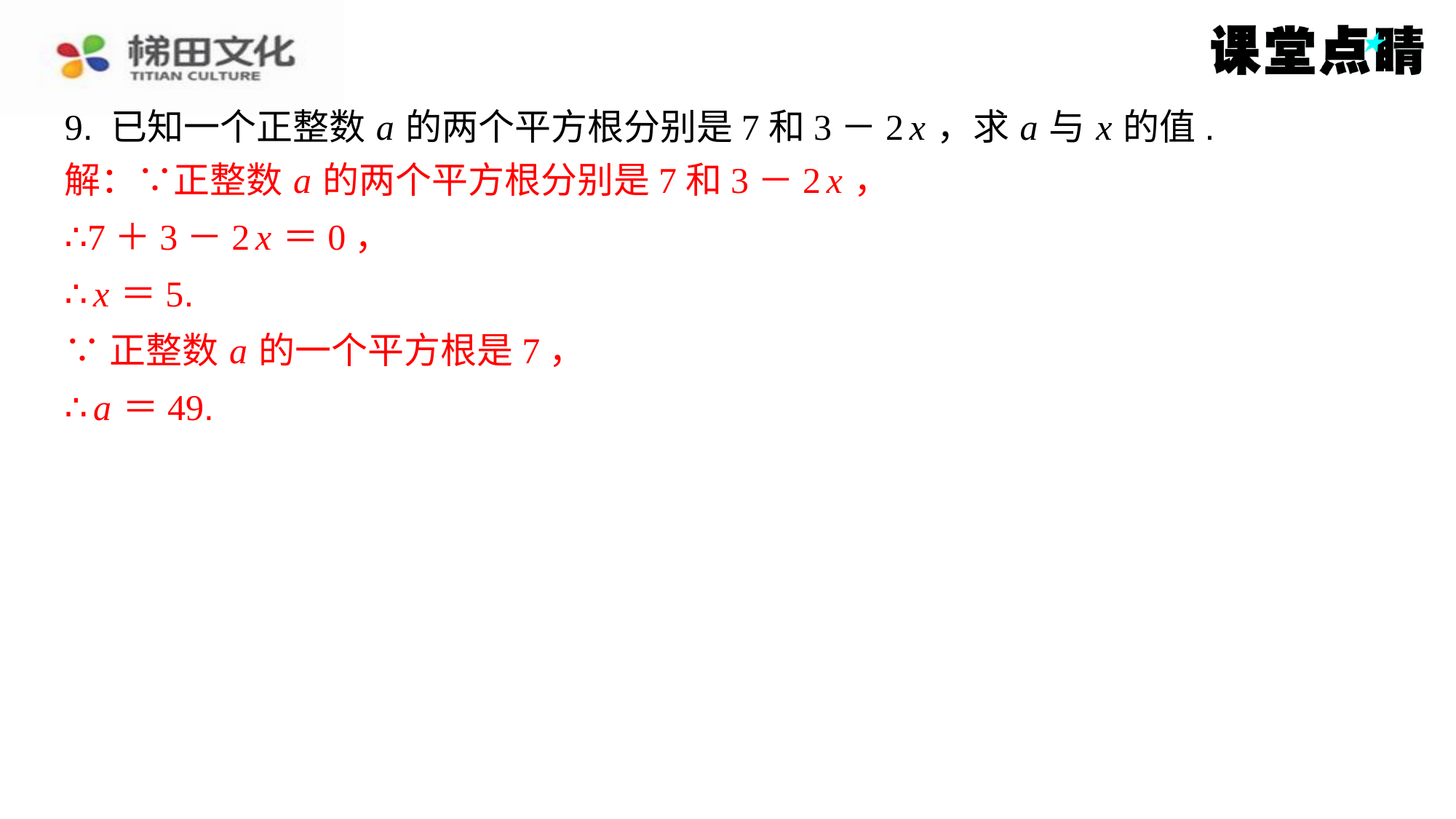

9. 已知一个正整数 a 的两个平方根分别是7和3－2 x ，求 a 与 x 的值.
解：∵正整数 a 的两个平方根分别是7和3－2 x ，
解：∵正整数 a 的两个平方根分别是7和3－2 x ，
∴7＋3－2 x ＝0，
∴ x ＝5.
∵正整数 a 的一个平方根是7，
∴ a ＝49.
∴7＋3－2 x ＝0，
∴ x ＝5.
∵正整数 a 的一个平方根是7，
∴ a ＝49.